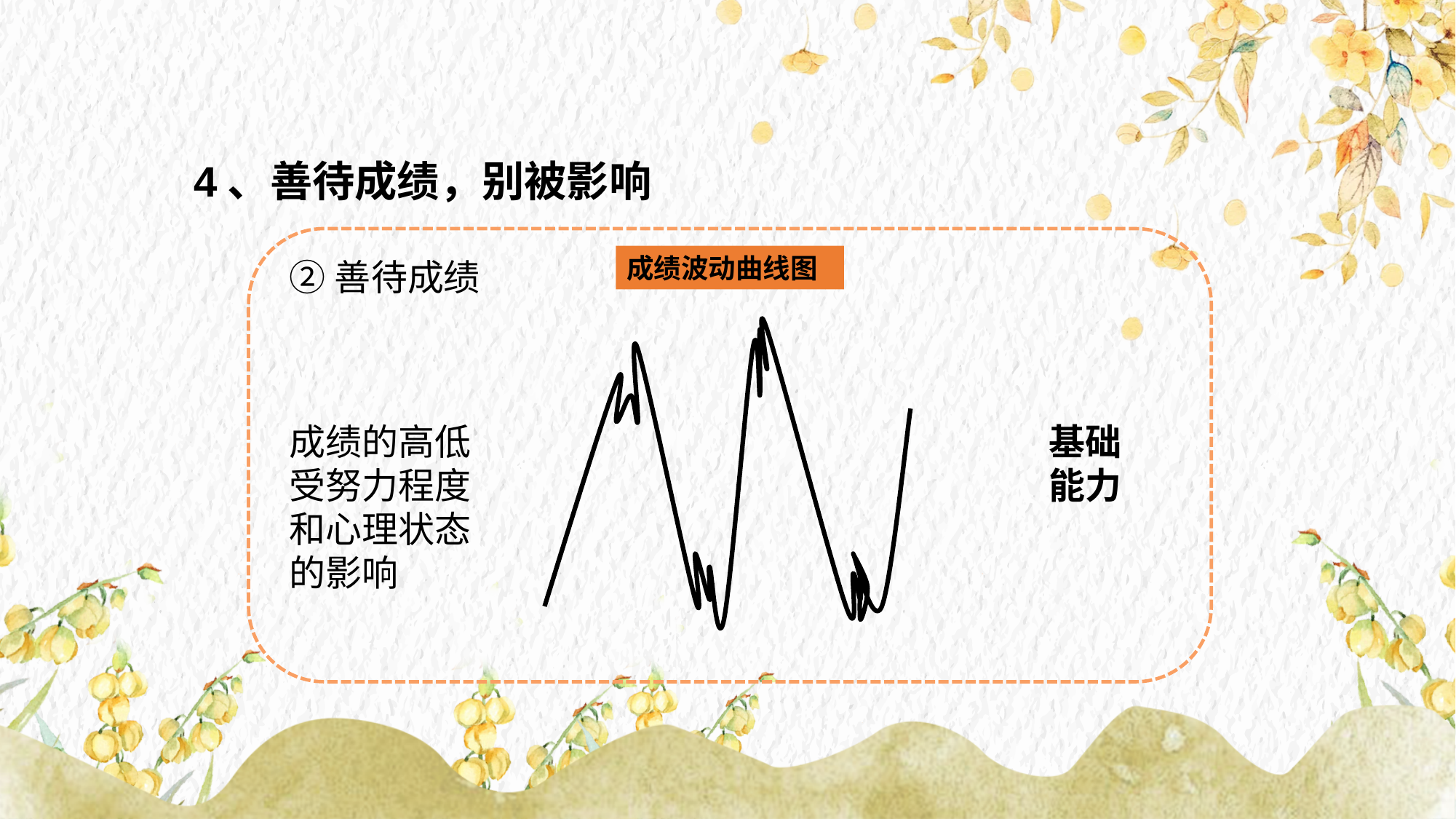

4、善待成绩，别被影响

②善待成绩
成绩波动曲线图

成绩的高低受努力程度和心理状态的影响
基础能力